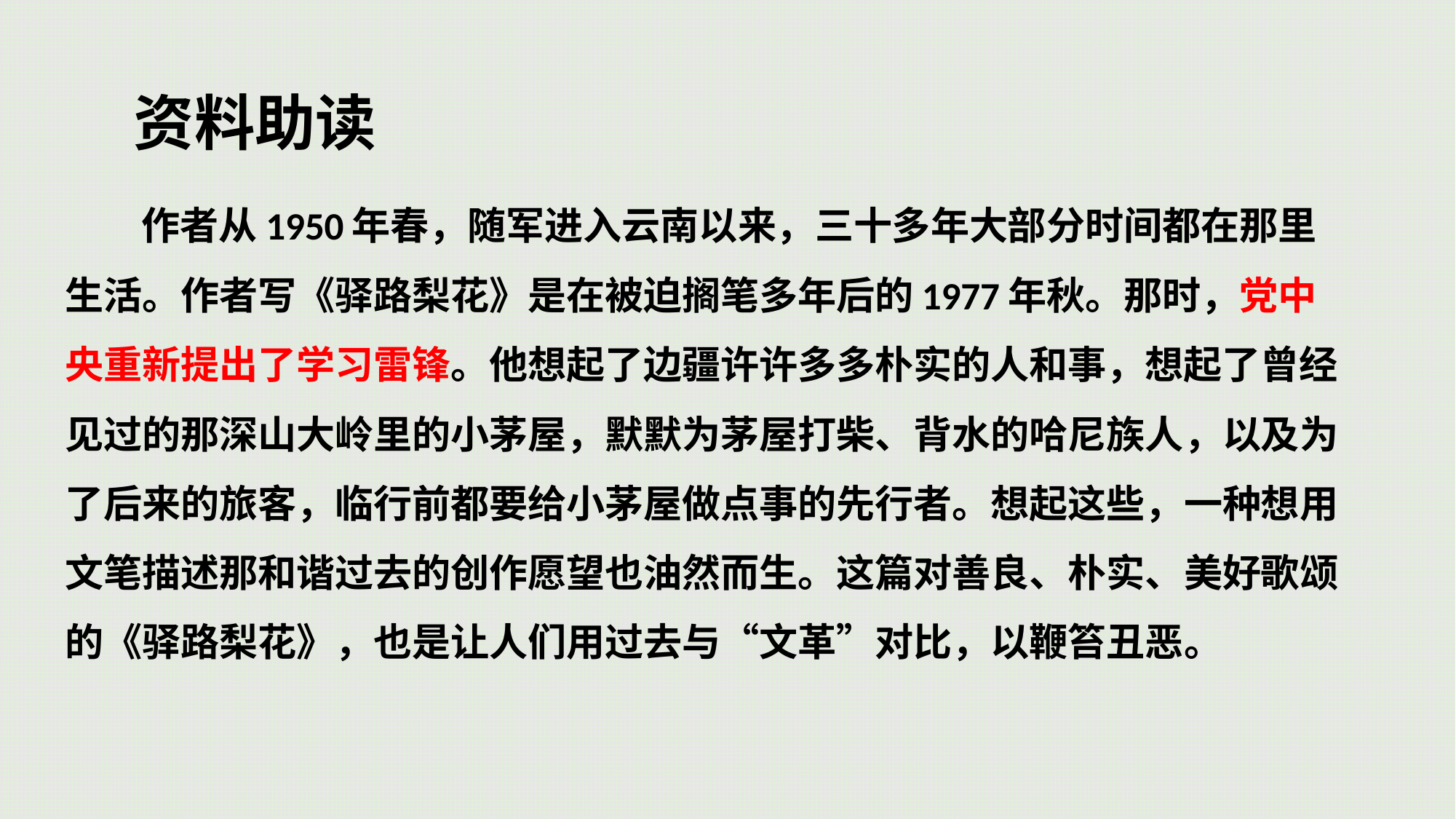

# 资料助读
        作者从1950年春，随军进入云南以来，三十多年大部分时间都在那里生活。作者写《驿路梨花》是在被迫搁笔多年后的1977年秋。那时，党中央重新提出了学习雷锋。他想起了边疆许许多多朴实的人和事，想起了曾经见过的那深山大岭里的小茅屋，默默为茅屋打柴、背水的哈尼族人，以及为了后来的旅客，临行前都要给小茅屋做点事的先行者。想起这些，一种想用文笔描述那和谐过去的创作愿望也油然而生。这篇对善良、朴实、美好歌颂的《驿路梨花》，也是让人们用过去与“文革”对比，以鞭笞丑恶。